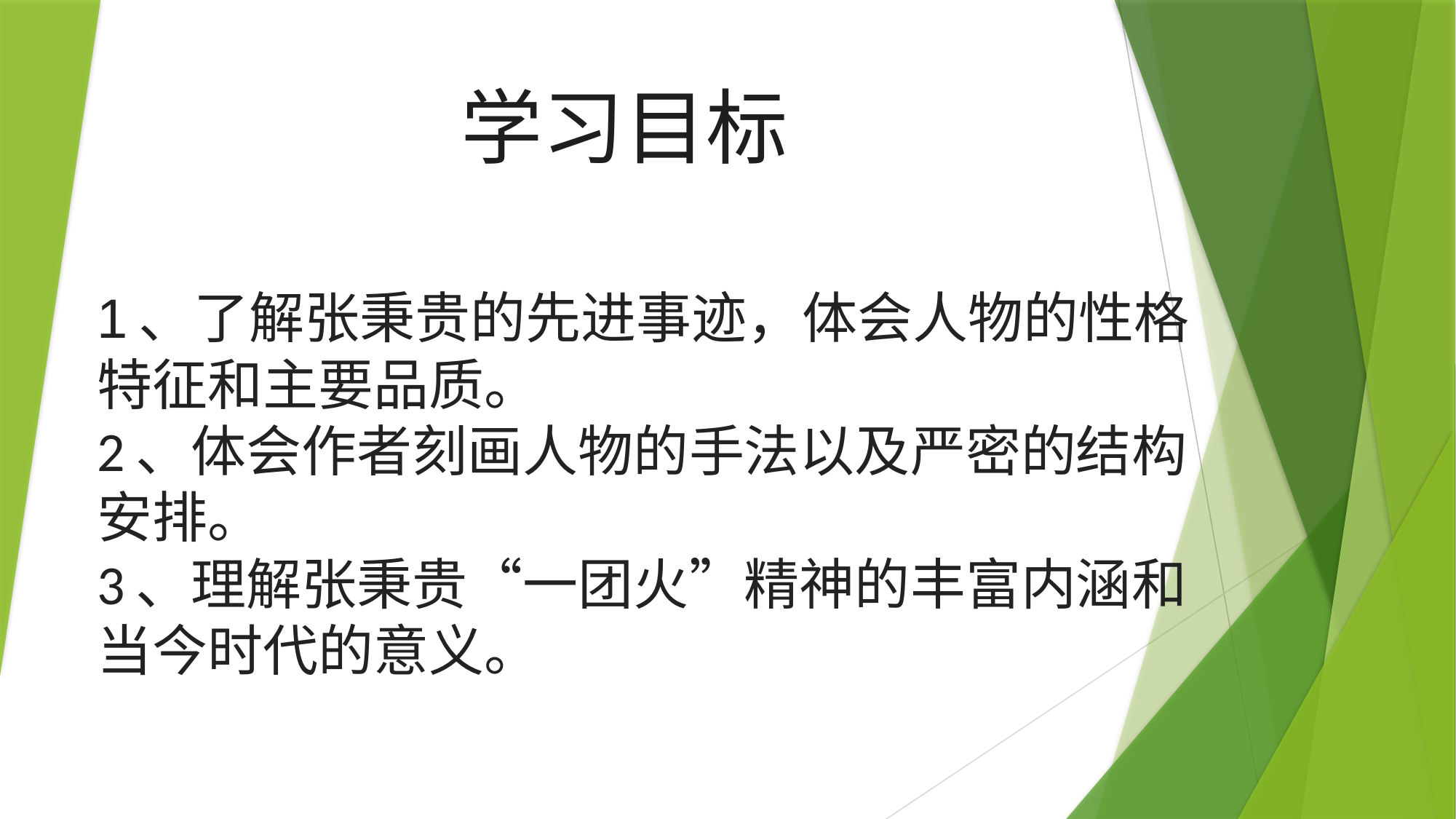

# 学习目标
1、了解张秉贵的先进事迹，体会人物的性格特征和主要品质。
2、体会作者刻画人物的手法以及严密的结构安排。
3、理解张秉贵“一团火”精神的丰富内涵和当今时代的意义。